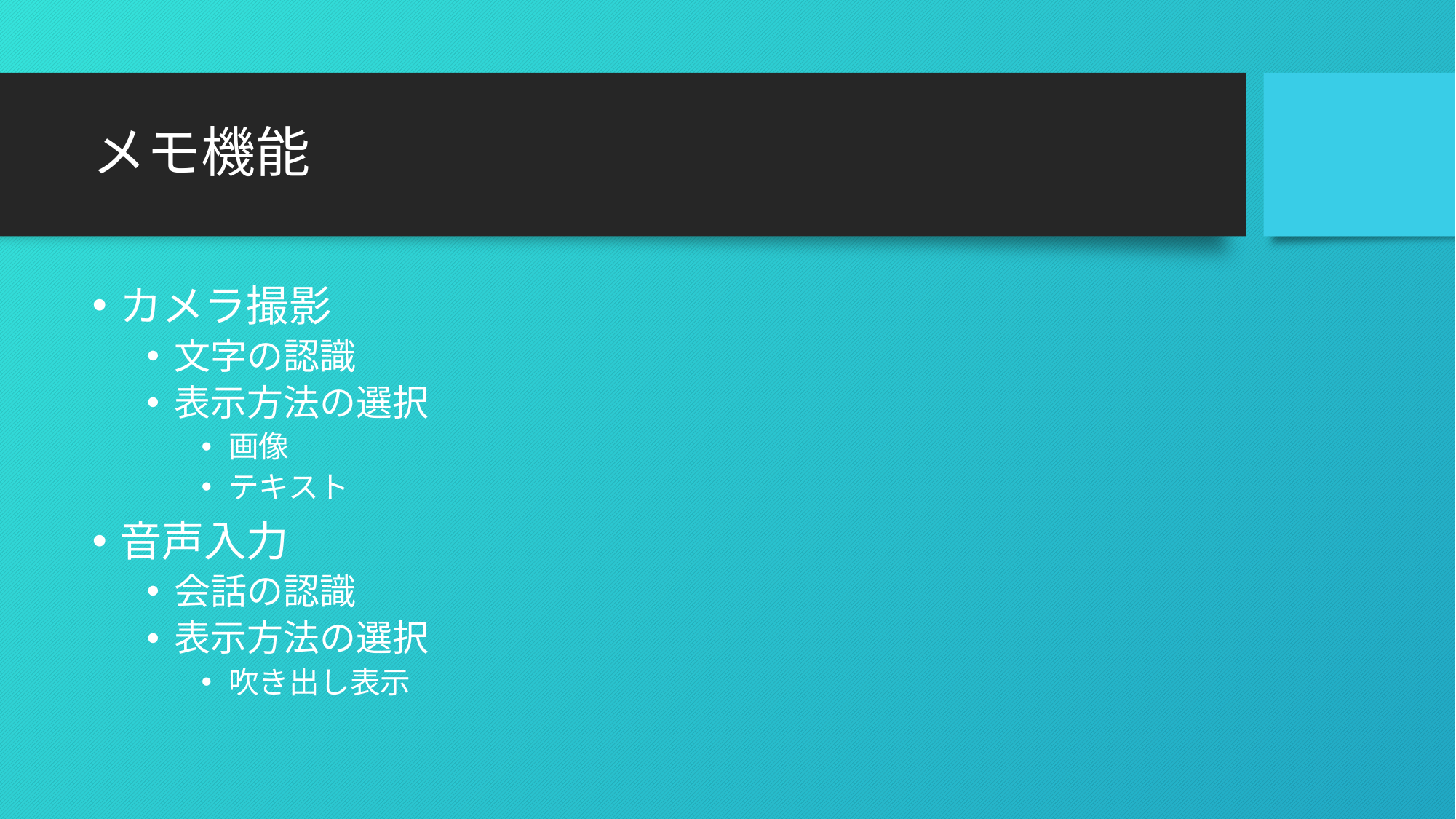

# メモ機能
カメラ撮影
文字の認識
表示方法の選択
画像
テキスト
音声入力
会話の認識
表示方法の選択
吹き出し表示